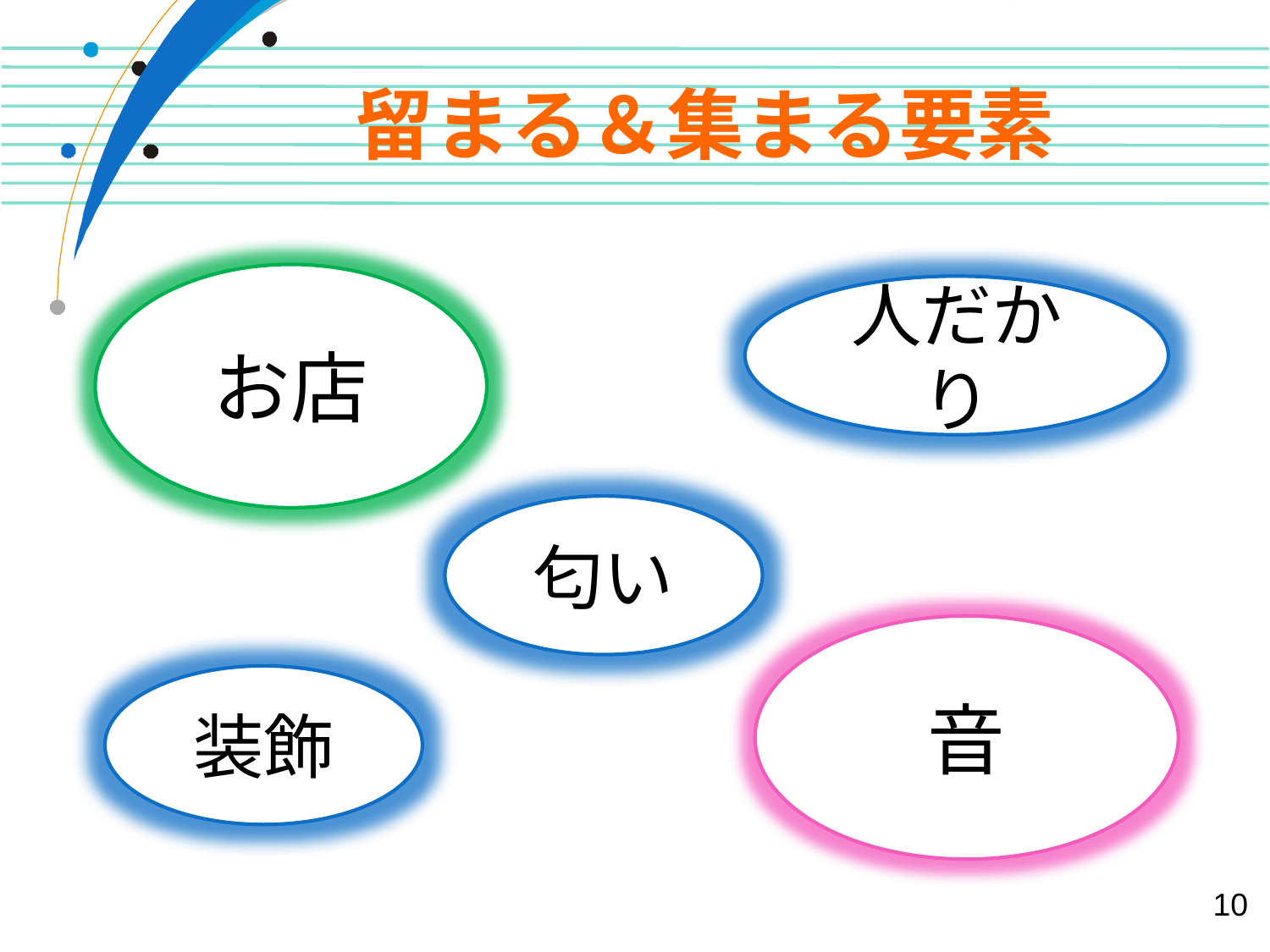

# 留まる＆集まる要素
お店
人だかり
匂い
音
装飾
10